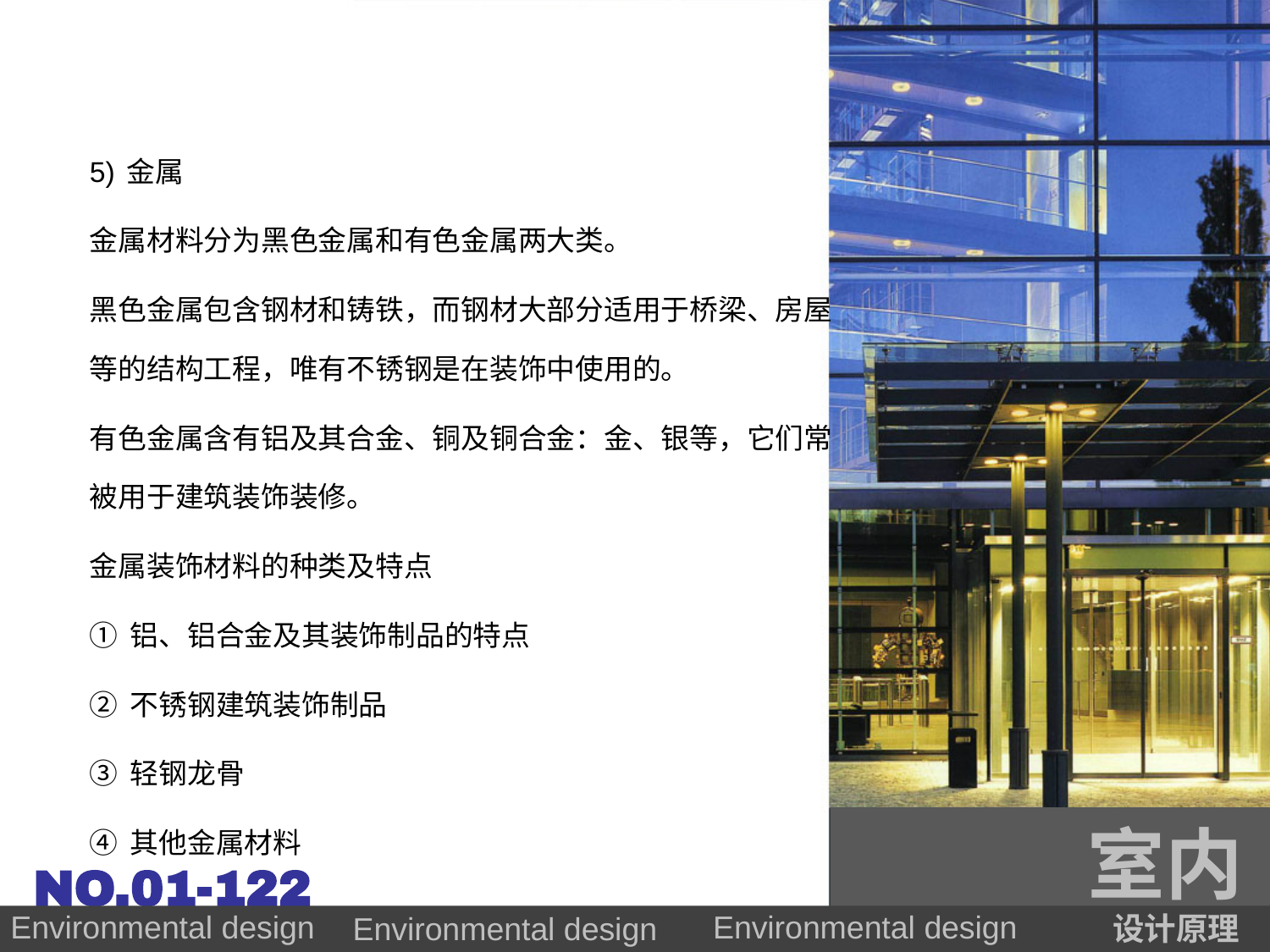

5)金属
金属材料分为黑色金属和有色金属两大类。
黑色金属包含钢材和铸铁，而钢材大部分适用于桥梁、房屋等的结构工程，唯有不锈钢是在装饰中使用的。
有色金属含有铝及其合金、铜及铜合金：金、银等，它们常被用于建筑装饰装修。
金属装饰材料的种类及特点
①铝、铝合金及其装饰制品的特点
②不锈钢建筑装饰制品
③轻钢龙骨
④其他金属材料

室内

NO.01-122
设计原理
Environmental design
Environmental design
Environmental design